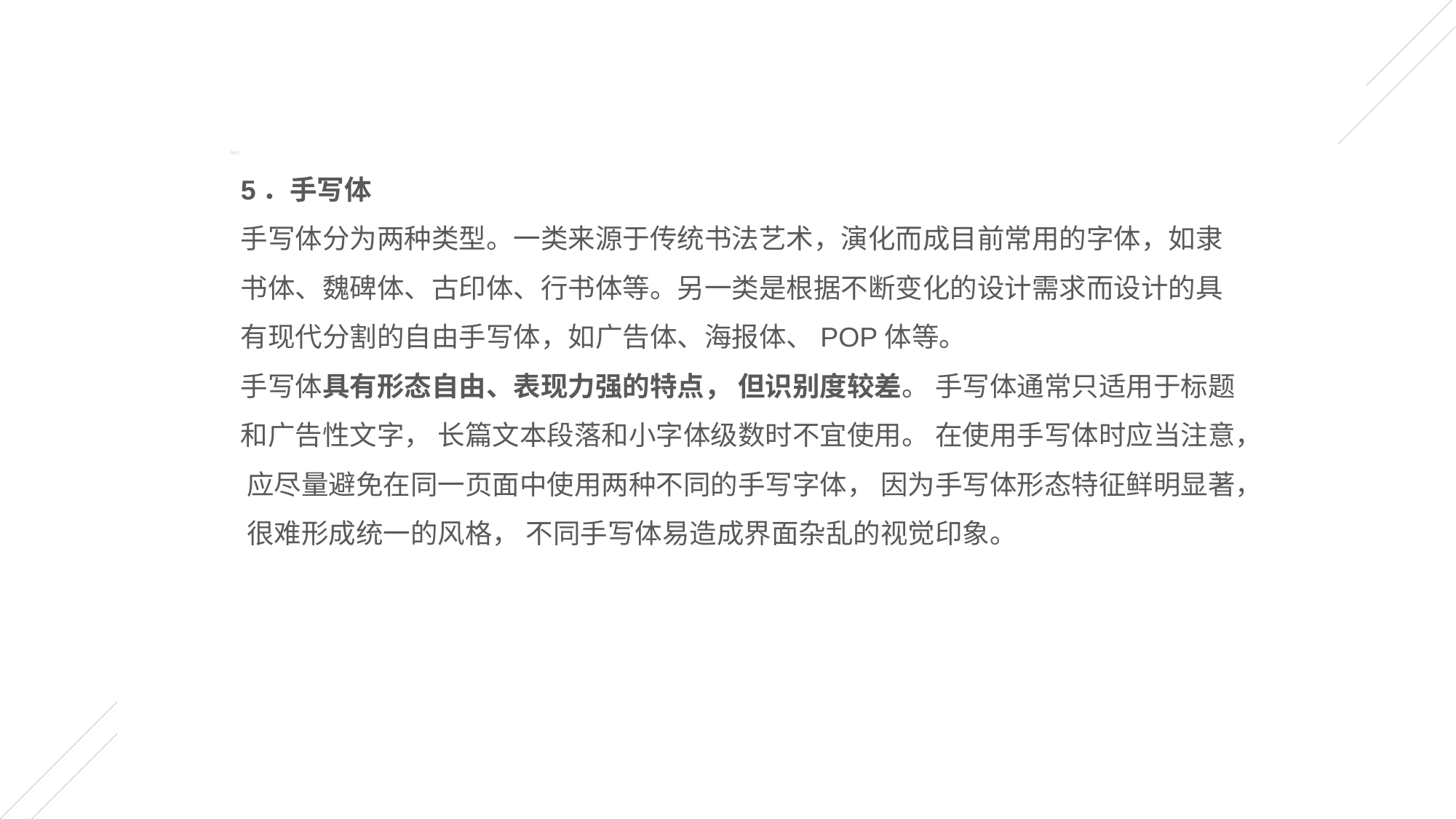

5．手写体
手写体分为两种类型。一类来源于传统书法艺术，演化而成目前常用的字体，如隶书体、魏碑体、古印体、行书体等。另一类是根据不断变化的设计需求而设计的具有现代分割的自由手写体，如广告体、海报体、POP体等。
手写体具有形态自由、表现力强的特点， 但识别度较差。 手写体通常只适用于标题和广告性文字， 长篇文本段落和小字体级数时不宜使用。 在使用手写体时应当注意， 应尽量避免在同一页面中使用两种不同的手写字体， 因为手写体形态特征鲜明显著， 很难形成统一的风格， 不同手写体易造成界面杂乱的视觉印象。